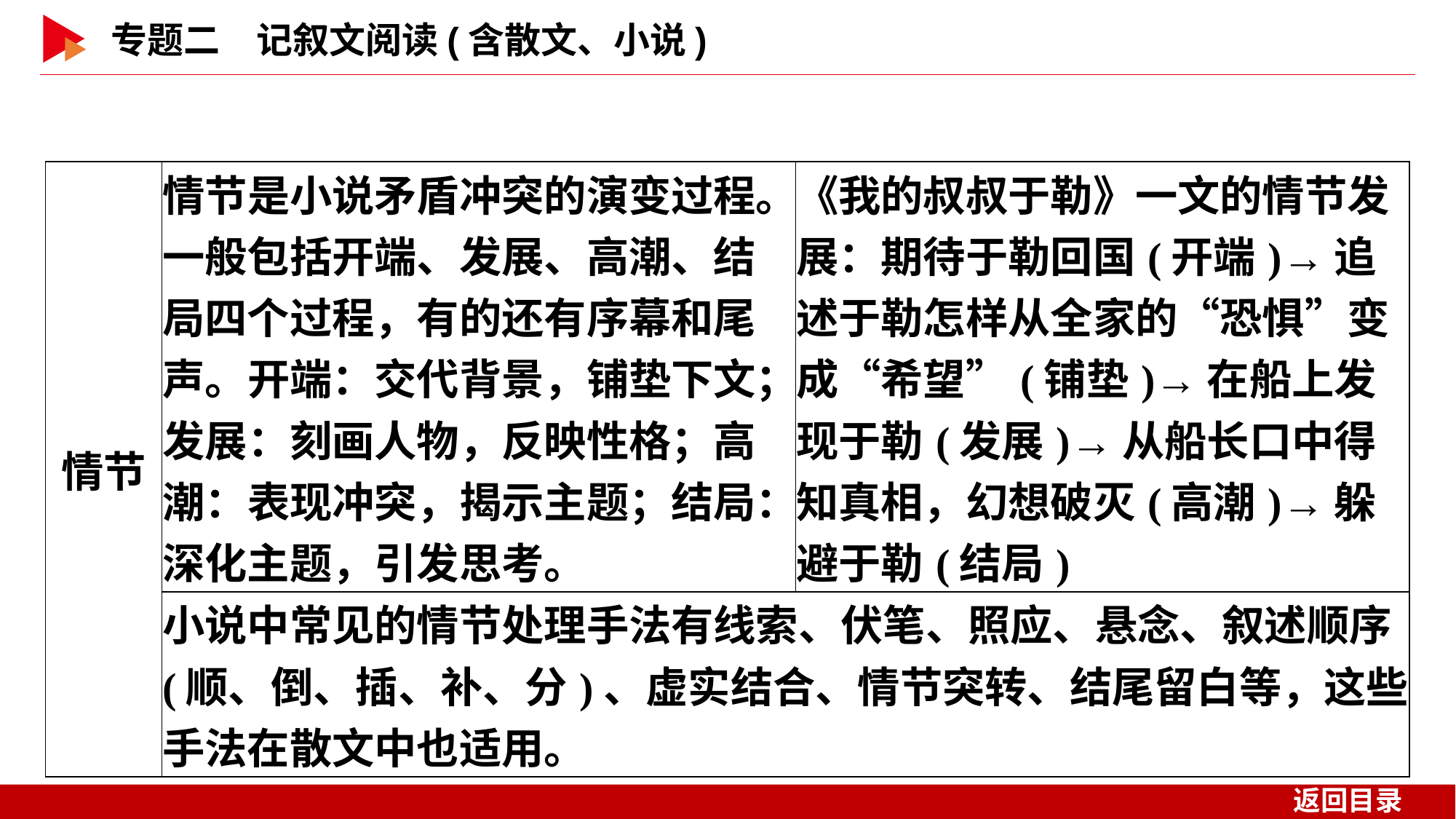

| 情节 | 情节是小说矛盾冲突的演变过程。一般包括开端、发展、高潮、结局四个过程，有的还有序幕和尾声。开端：交代背景，铺垫下文；发展：刻画人物，反映性格；高潮：表现冲突，揭示主题；结局：深化主题，引发思考。 | 《我的叔叔于勒》一文的情节发展：期待于勒回国(开端)→追述于勒怎样从全家的“恐惧”变成“希望”(铺垫)→在船上发现于勒(发展)→从船长口中得知真相，幻想破灭(高潮)→躲避于勒(结局) |  |
| --- | --- | --- | --- |
|  | 小说中常见的情节处理手法有线索、伏笔、照应、悬念、叙述顺序(顺、倒、插、补、分)、虚实结合、情节突转、结尾留白等，这些手法在散文中也适用。 |  |  |